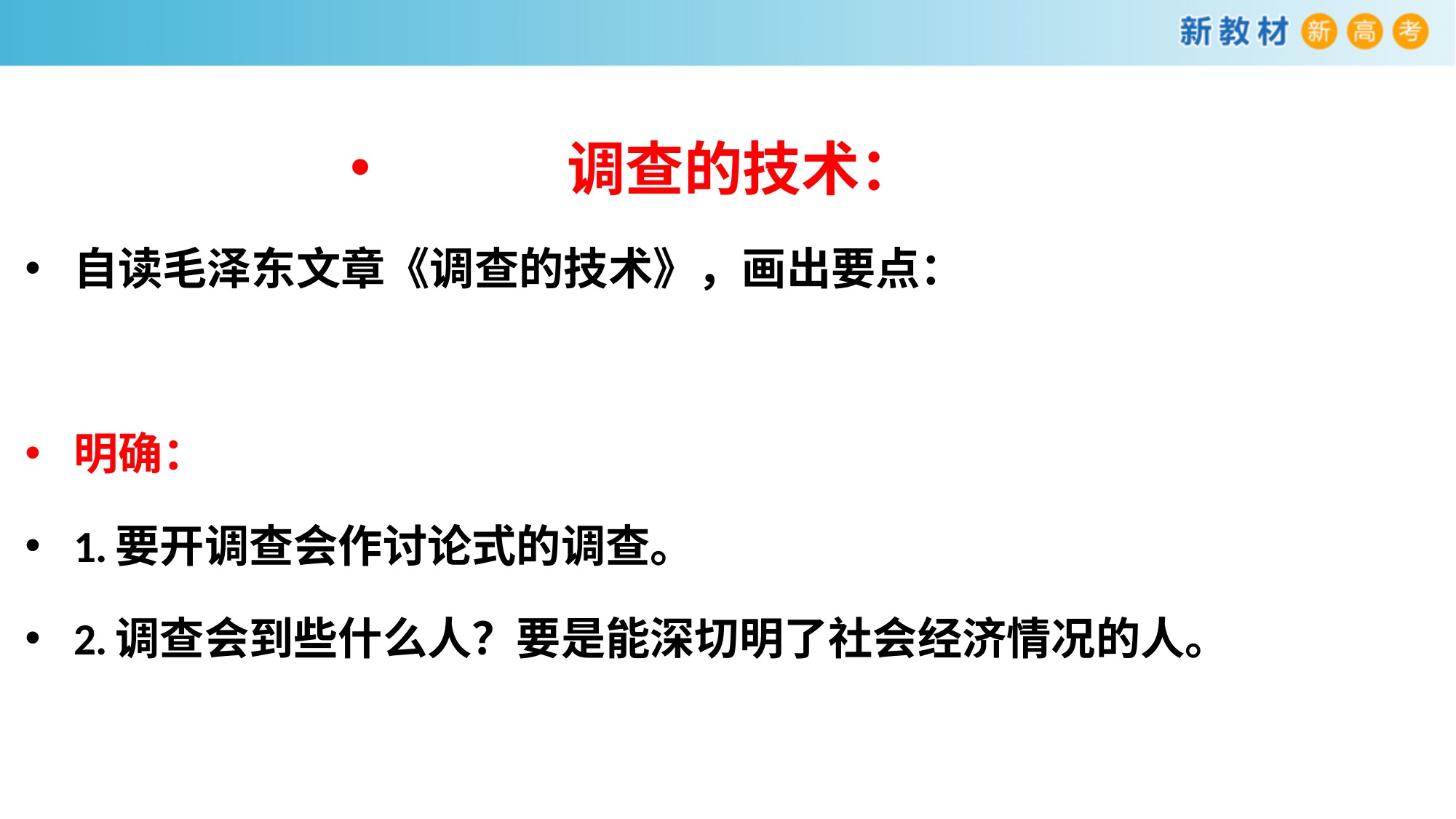

调查的技术：
自读毛泽东文章《调查的技术》，画出要点：

明确：
1.要开调查会作讨论式的调查。
2.调查会到些什么人？要是能深切明了社会经济情况的人。